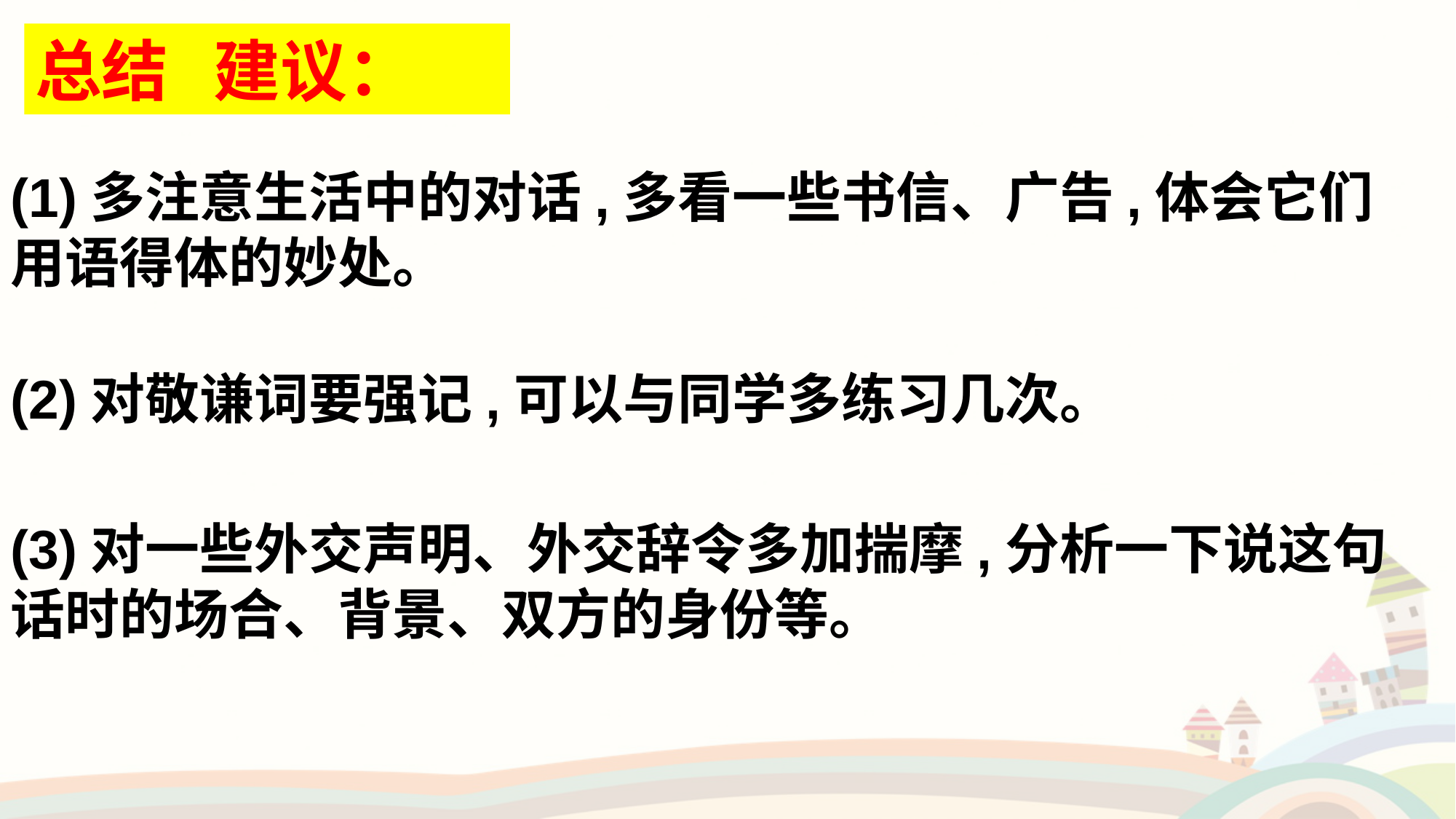

总结   建议：
(1)多注意生活中的对话,多看一些书信、广告,体会它们用语得体的妙处。
(2)对敬谦词要强记,可以与同学多练习几次。
(3)对一些外交声明、外交辞令多加揣摩,分析一下说这句话时的场合、背景、双方的身份等。